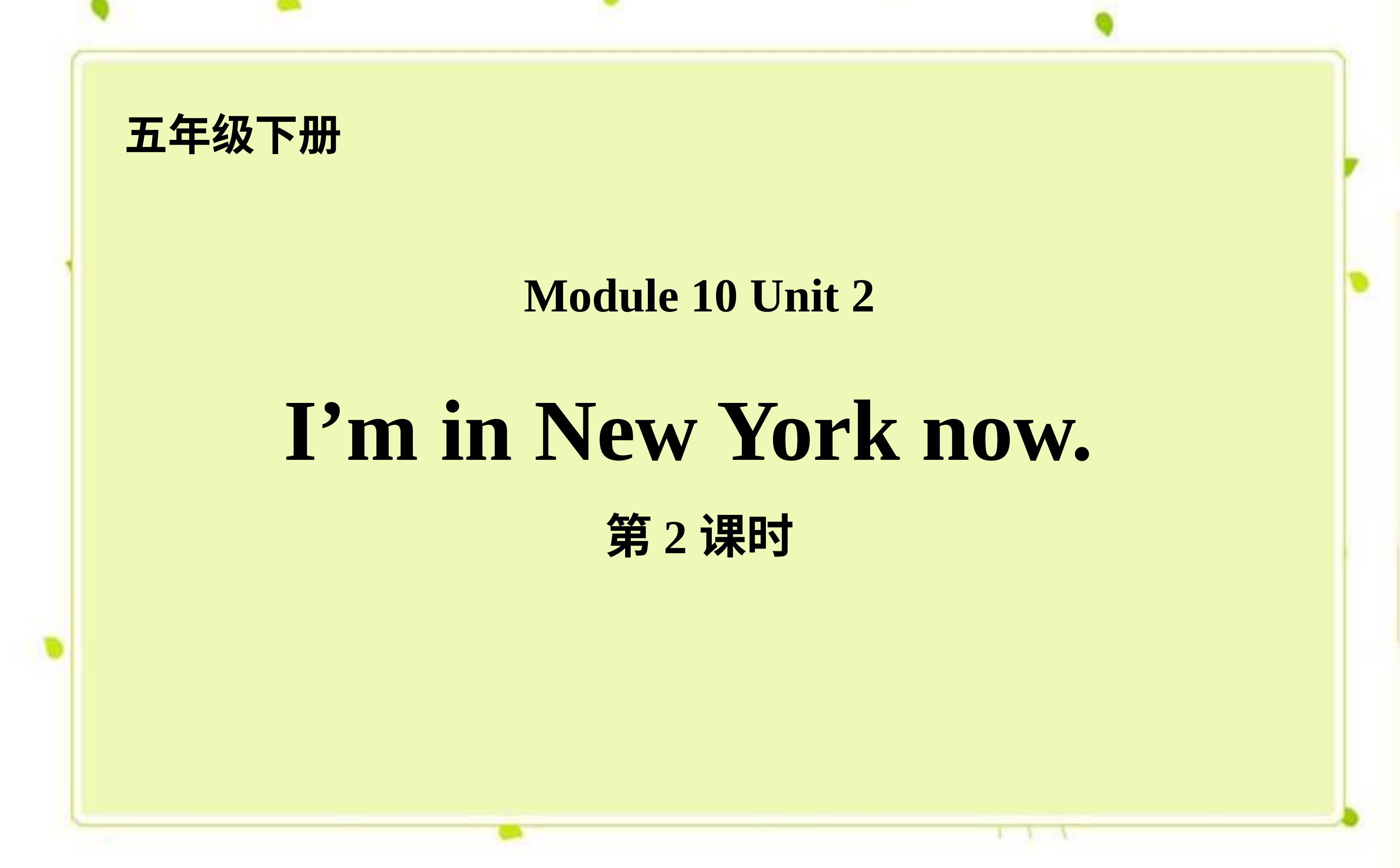

五年级下册
Module 10 Unit 2
I’m in New York now.
第2课时